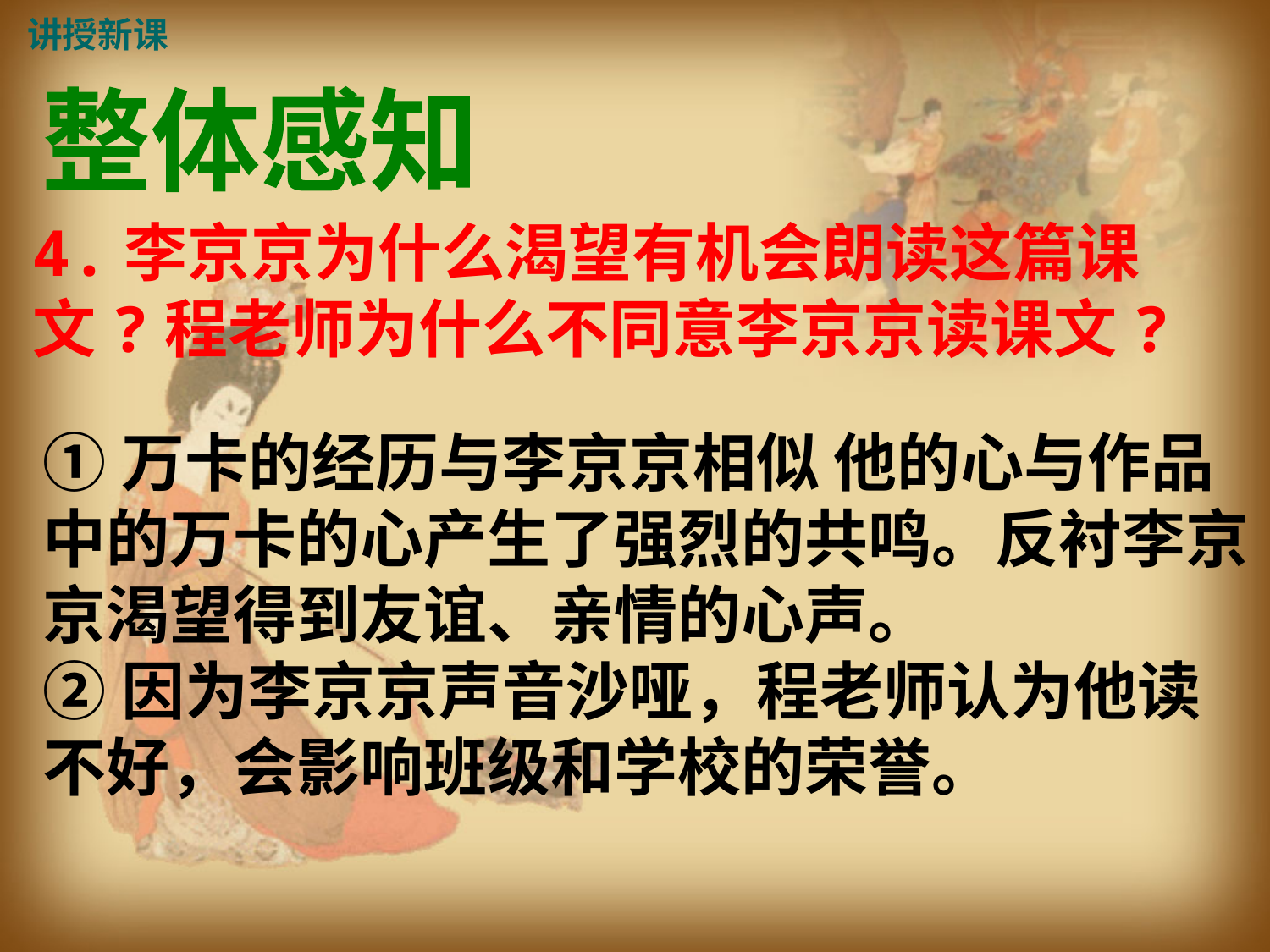

讲授新课
整体感知
4.李京京为什么渴望有机会朗读这篇课文?程老师为什么不同意李京京读课文?
①万卡的经历与李京京相似 他的心与作品中的万卡的心产生了强烈的共鸣。反衬李京京渴望得到友谊、亲情的心声。
②因为李京京声音沙哑，程老师认为他读不好，会影响班级和学校的荣誉。